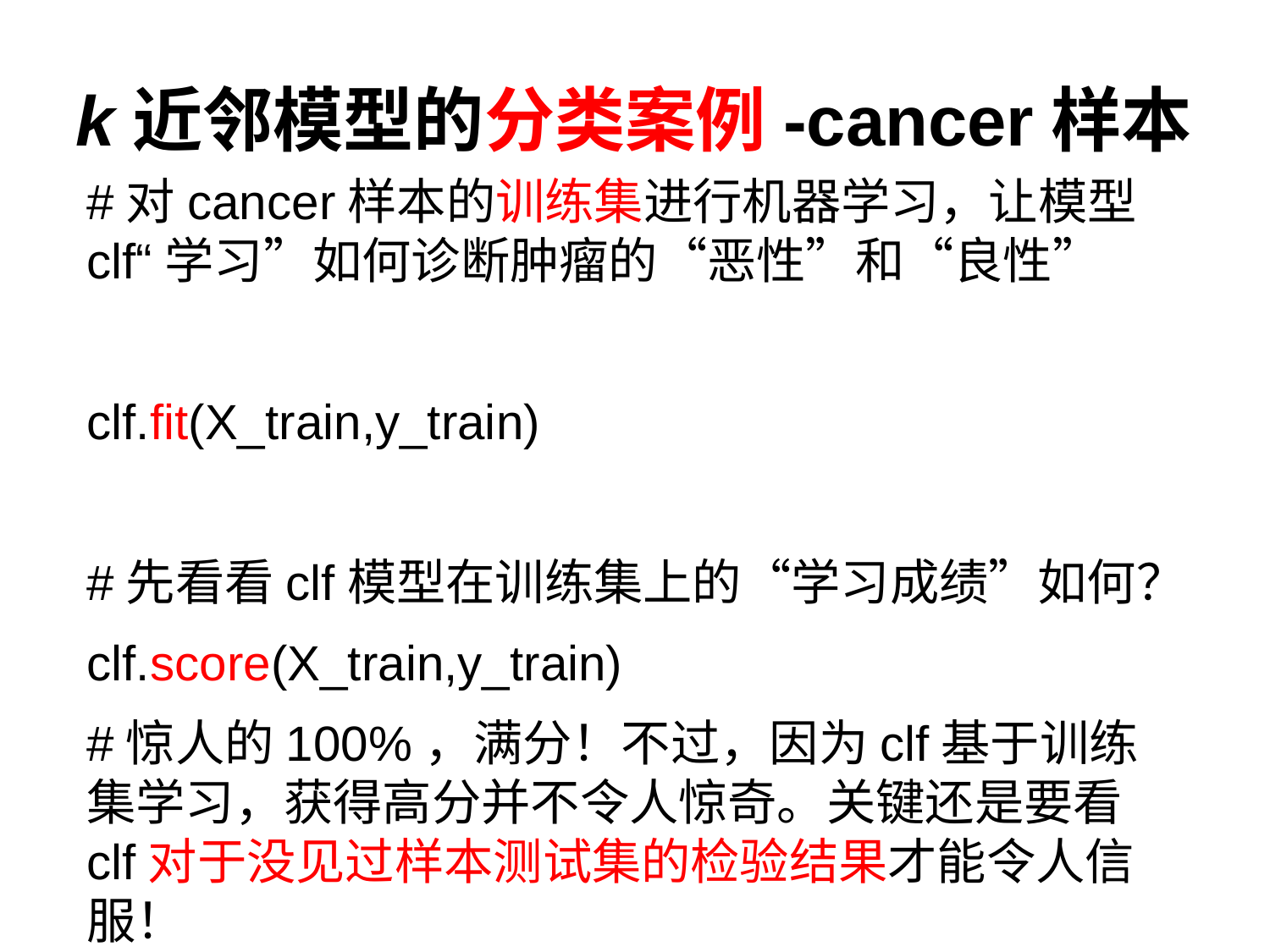

# k近邻模型的分类案例-cancer样本
#对cancer样本的训练集进行机器学习，让模型clf“学习”如何诊断肿瘤的“恶性”和“良性”

clf.fit(X_train,y_train)

#先看看clf模型在训练集上的“学习成绩”如何？
clf.score(X_train,y_train)
#惊人的100%，满分！不过，因为clf基于训练集学习，获得高分并不令人惊奇。关键还是要看clf对于没见过样本测试集的检验结果才能令人信服！